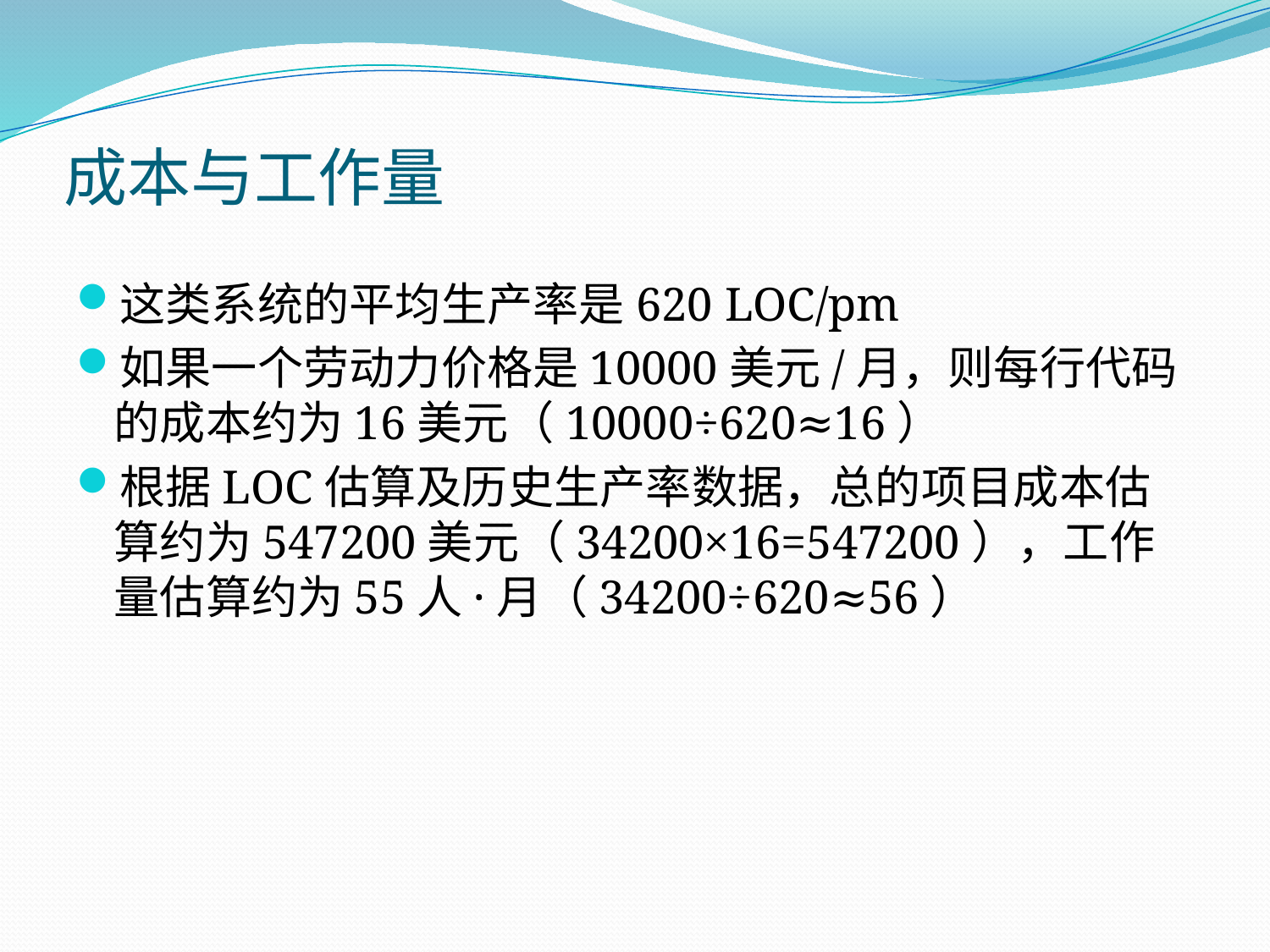

# 成本与工作量
这类系统的平均生产率是620 LOC/pm
如果一个劳动力价格是10000美元/月，则每行代码的成本约为16美元（10000÷620≈16）
根据LOC估算及历史生产率数据，总的项目成本估算约为547200美元（34200×16=547200），工作量估算约为55人·月（34200÷620≈56）